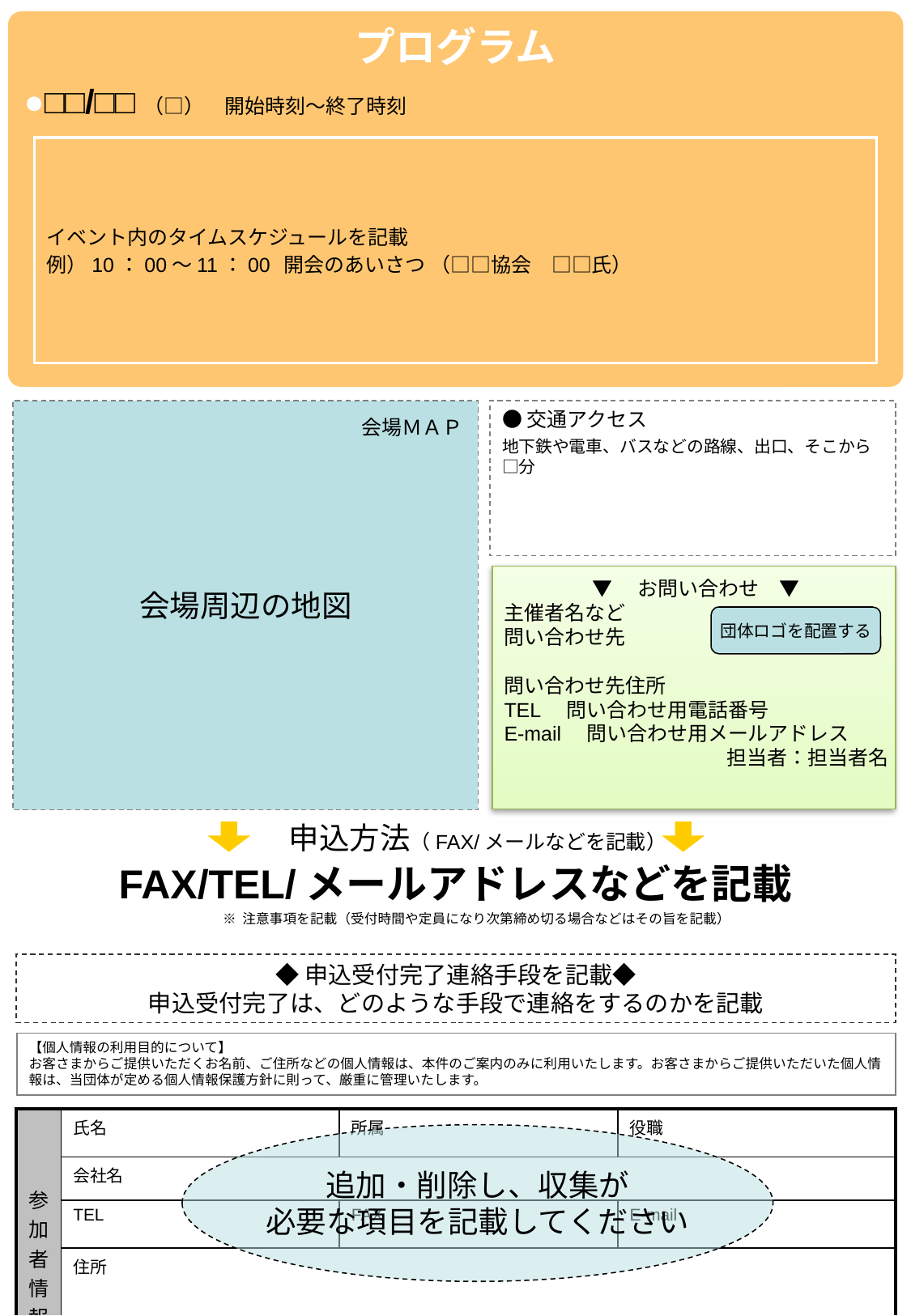

プログラム
●□□/□□（□）　開始時刻～終了時刻
イベント内のタイムスケジュールを記載
例）10：00～11：00	開会のあいさつ （□□協会　□□氏）
会場周辺の地図
●交通アクセス
地下鉄や電車、バスなどの路線、出口、そこから□分
会場ＭＡＰ
▼　お問い合わせ　▼
主催者名など
問い合わせ先

問い合わせ先住所
TEL　問い合わせ用電話番号
E-mail　問い合わせ用メールアドレス
担当者：担当者名
団体ロゴを配置する
申込方法（FAX/メールなどを記載）

FAX/TEL/メールアドレスなどを記載
※ 注意事項を記載（受付時間や定員になり次第締め切る場合などはその旨を記載）
◆申込受付完了連絡手段を記載◆
申込受付完了は、どのような手段で連絡をするのかを記載
【個人情報の利用目的について】
お客さまからご提供いただくお名前、ご住所などの個人情報は、本件のご案内のみに利用いたします。お客さまからご提供いただいた個人情報は、当団体が定める個人情報保護方針に則って、厳重に管理いたします。
| 参加者情報 | 氏名 | 所属 | 役職 |
| --- | --- | --- | --- |
|  | 会社名 |  |  |
|  | TEL | FAX | E-mail |
|  | 住所 |  |  |
追加・削除し、収集が
必要な項目を記載してください